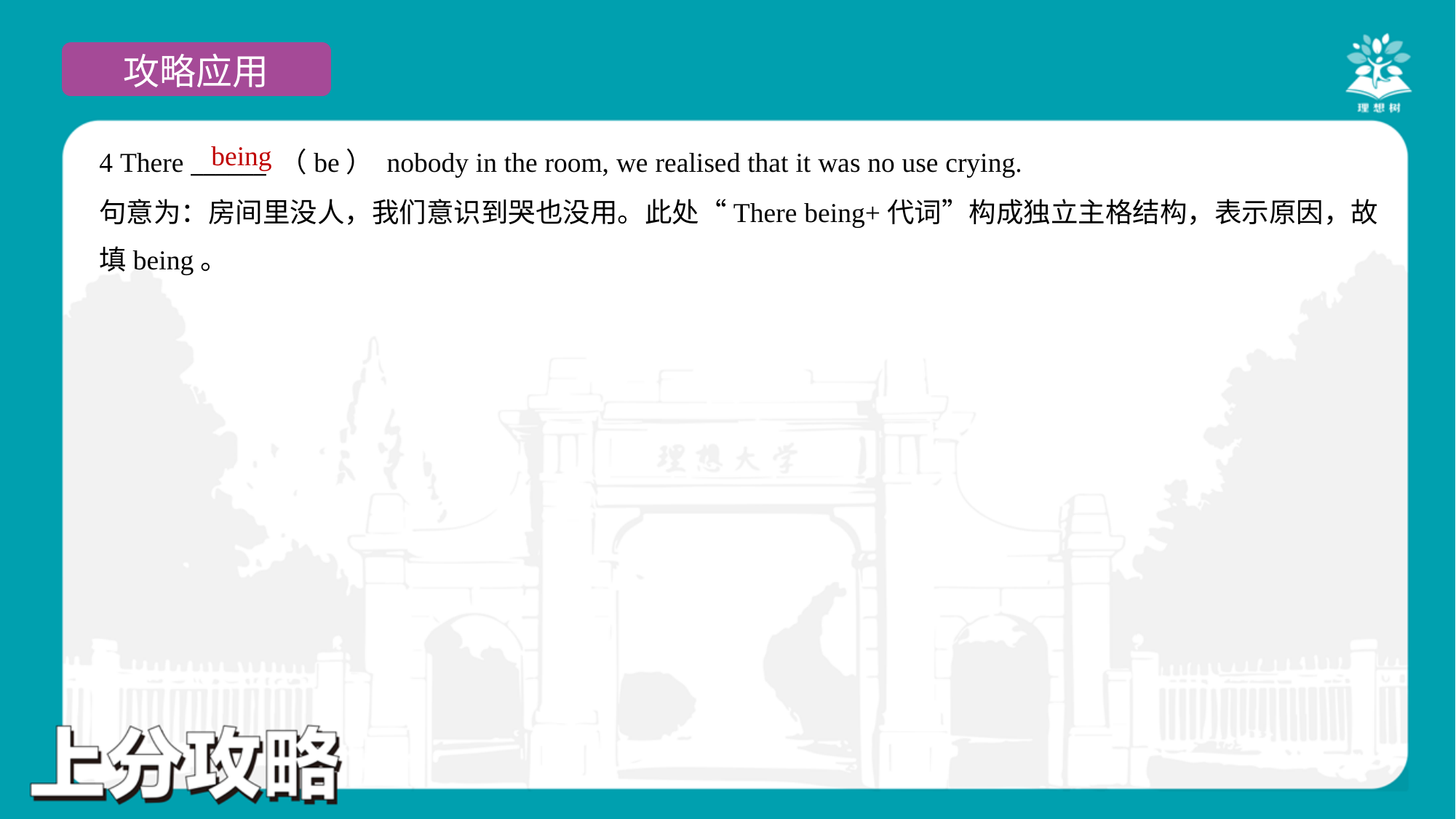

being
4 There ______ （be） nobody in the room, we realised that it was no use crying.
句意为：房间里没人，我们意识到哭也没用。此处“There being+代词”构成独立主格结构，表示原因，故
填being。